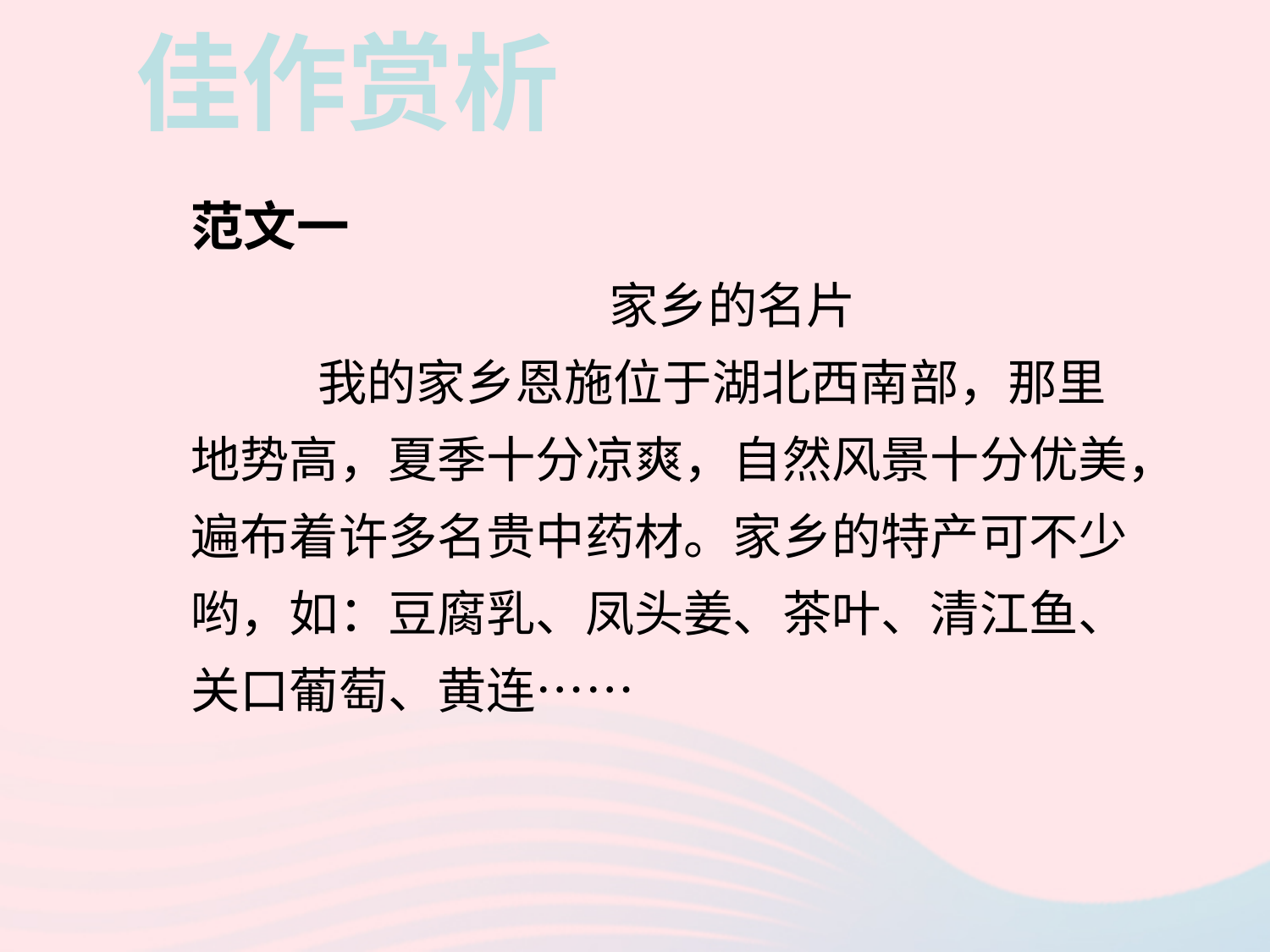

佳作赏析
范文一
	家乡的名片
	我的家乡恩施位于湖北西南部，那里地势高，夏季十分凉爽，自然风景十分优美，遍布着许多名贵中药材。家乡的特产可不少哟，如：豆腐乳、凤头姜、茶叶、清江鱼、关口葡萄、黄连……